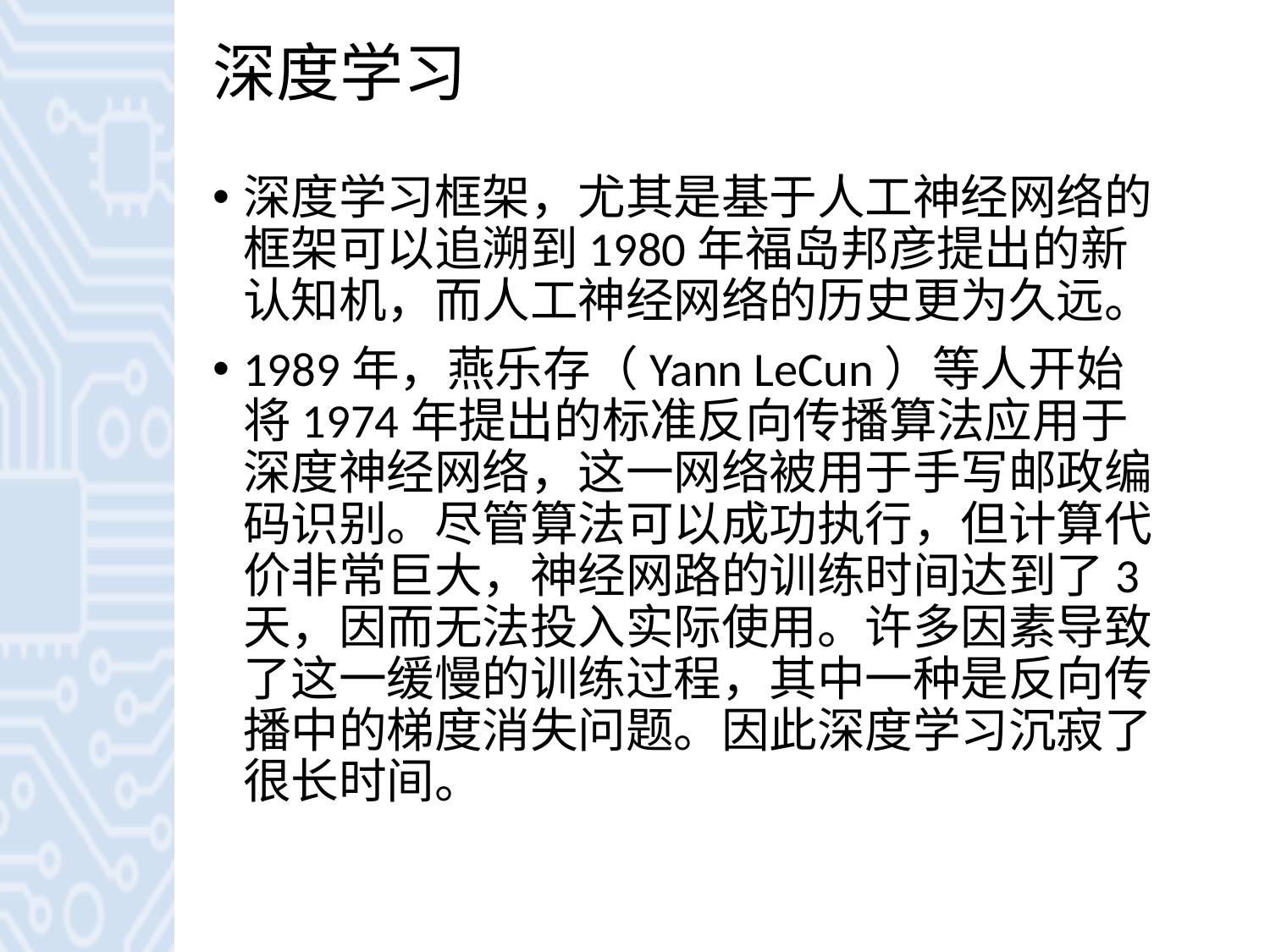

# 深度学习
深度学习框架，尤其是基于人工神经网络的框架可以追溯到1980年福岛邦彦提出的新认知机，而人工神经网络的历史更为久远。
1989年，燕乐存（Yann LeCun）等人开始将1974年提出的标准反向传播算法应用于深度神经网络，这一网络被用于手写邮政编码识别。尽管算法可以成功执行，但计算代价非常巨大，神经网路的训练时间达到了3天，因而无法投入实际使用。许多因素导致了这一缓慢的训练过程，其中一种是反向传播中的梯度消失问题。因此深度学习沉寂了很长时间。